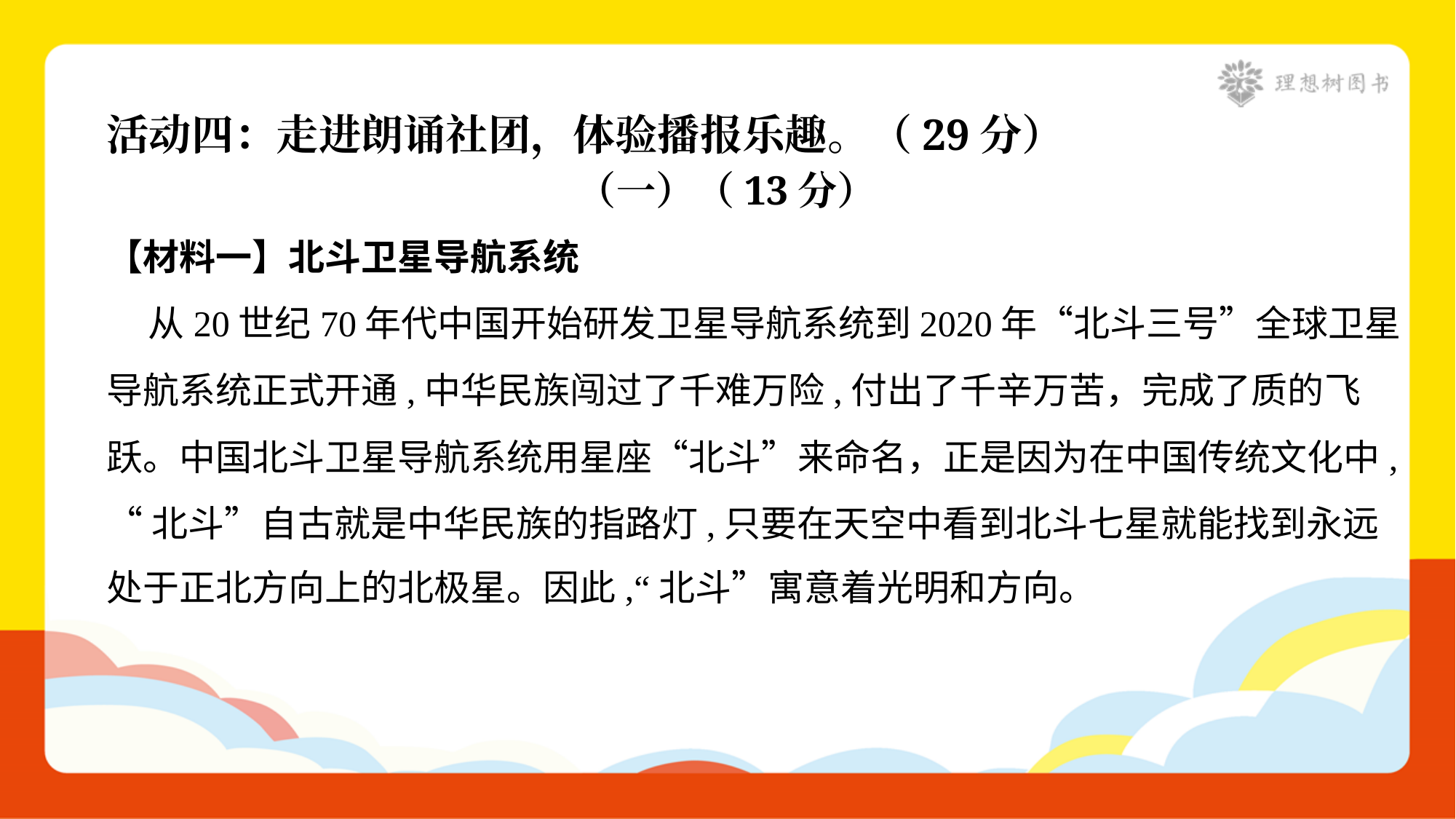

活动四：走进朗诵社团，体验播报乐趣。（29分）
（一）（13分）
【材料一】北斗卫星导航系统
    从20世纪70年代中国开始研发卫星导航系统到2020年“北斗三号”全球卫星
导航系统正式开通,中华民族闯过了千难万险,付出了千辛万苦，完成了质的飞
跃。中国北斗卫星导航系统用星座“北斗”来命名，正是因为在中国传统文化中,
“北斗”自古就是中华民族的指路灯,只要在天空中看到北斗七星就能找到永远
处于正北方向上的北极星。因此,“北斗”寓意着光明和方向。